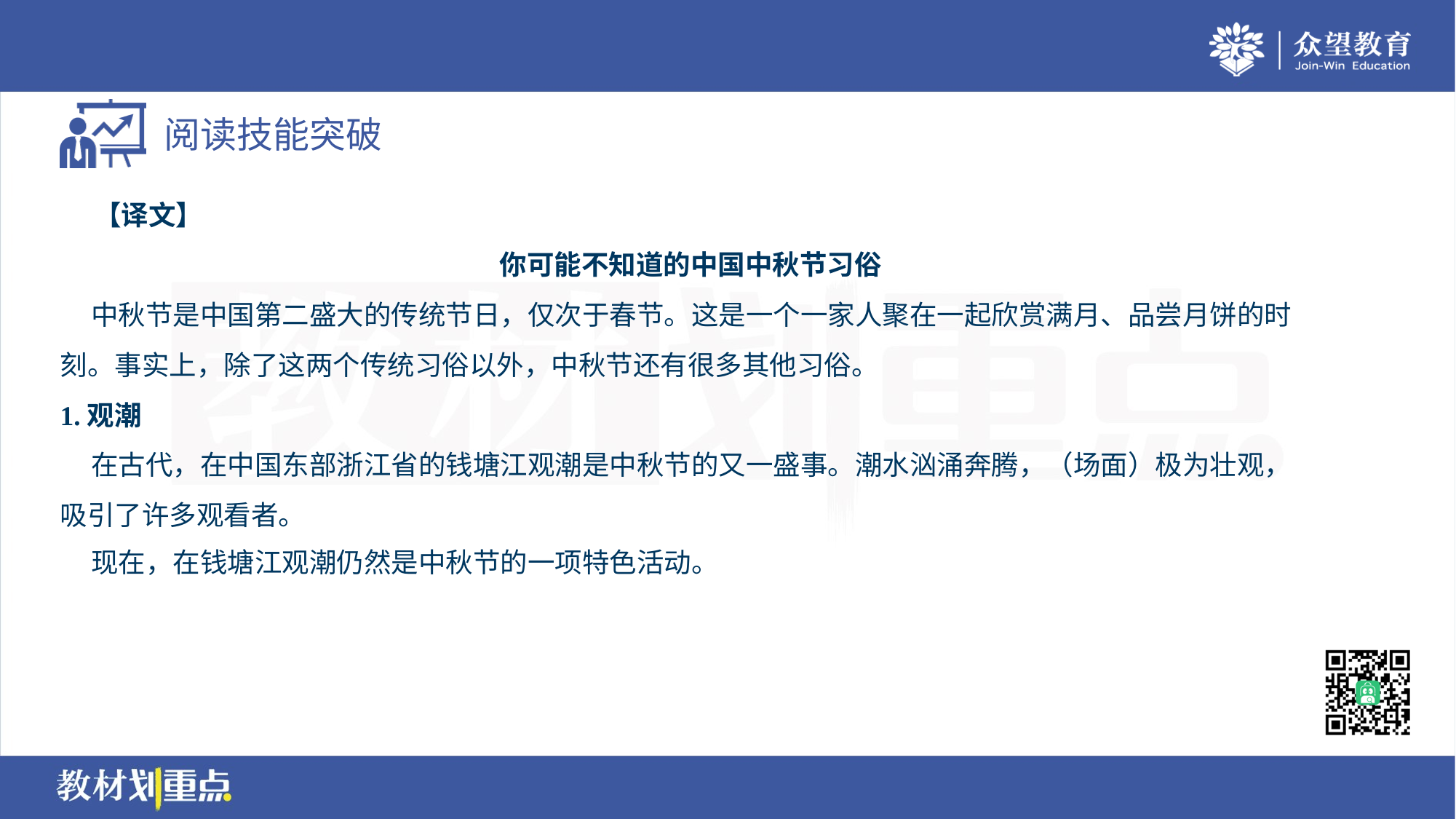

【译文】
你可能不知道的中国中秋节习俗
    中秋节是中国第二盛大的传统节日，仅次于春节。这是一个一家人聚在一起欣赏满月、品尝月饼的时
刻。事实上，除了这两个传统习俗以外，中秋节还有很多其他习俗。
1.观潮
    在古代，在中国东部浙江省的钱塘江观潮是中秋节的又一盛事。潮水汹涌奔腾，（场面）极为壮观，
吸引了许多观看者。
    现在，在钱塘江观潮仍然是中秋节的一项特色活动。